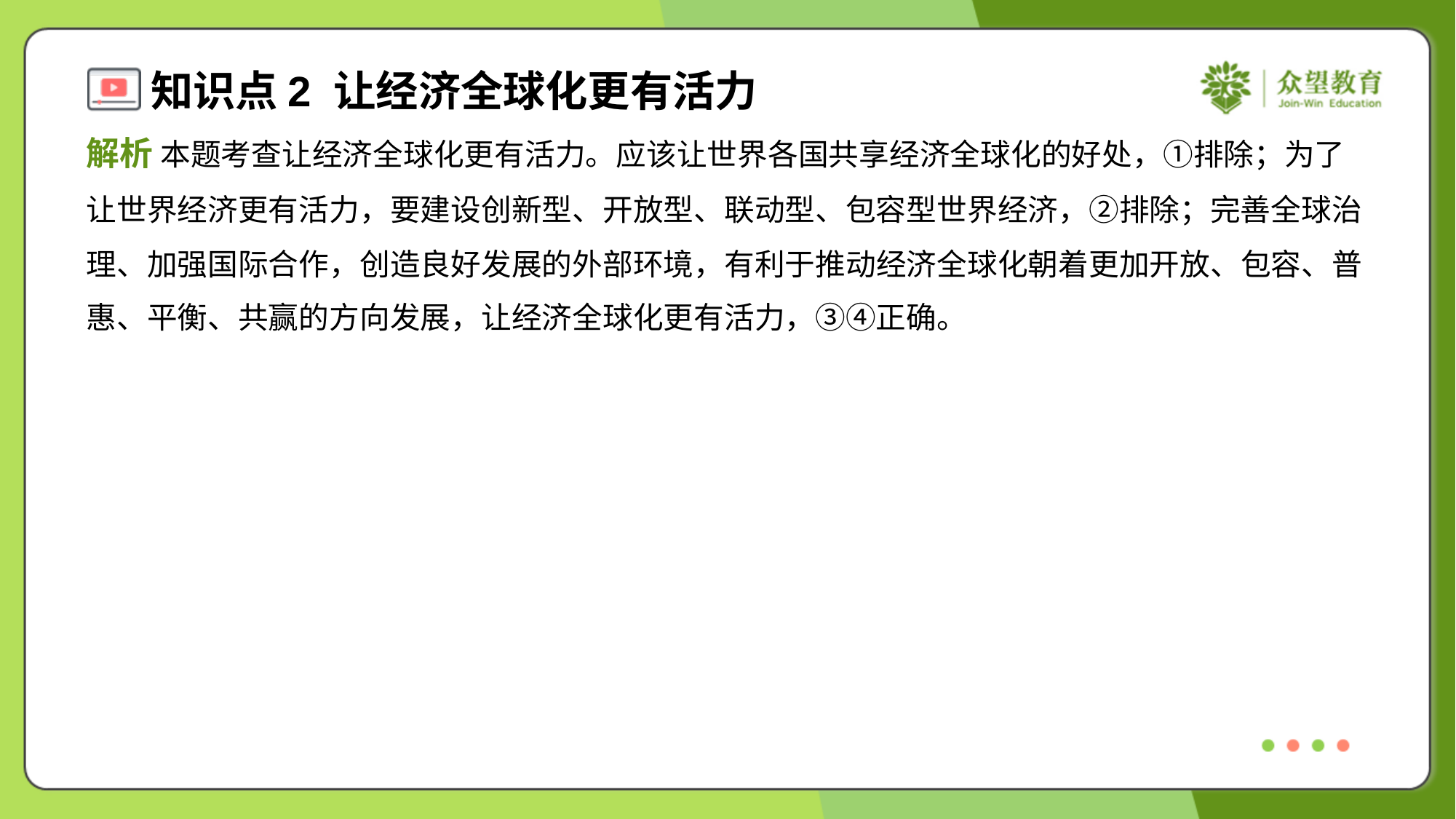

解析 本题考查让经济全球化更有活力。应该让世界各国共享经济全球化的好处，①排除；为了
让世界经济更有活力，要建设创新型、开放型、联动型、包容型世界经济，②排除；完善全球治
理、加强国际合作，创造良好发展的外部环境，有利于推动经济全球化朝着更加开放、包容、普
惠、平衡、共赢的方向发展，让经济全球化更有活力，③④正确。